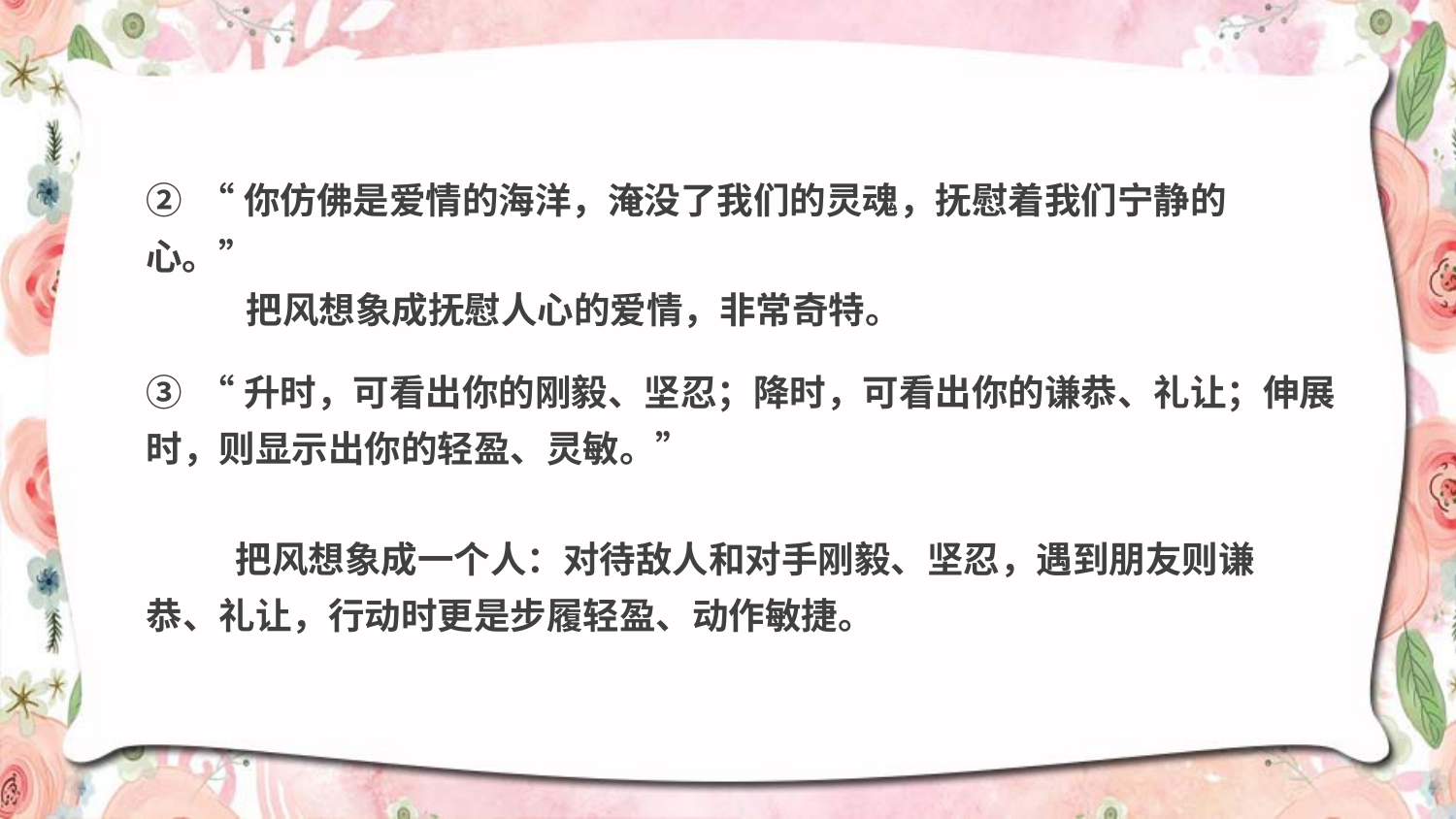

②  “你仿佛是爱情的海洋，淹没了我们的灵魂，抚慰着我们宁静的心。”
把风想象成抚慰人心的爱情，非常奇特。
③  “升时，可看出你的刚毅、坚忍；降时，可看出你的谦恭、礼让；伸展时，则显示出你的轻盈、灵敏。”
 把风想象成一个人：对待敌人和对手刚毅、坚忍，遇到朋友则谦恭、礼让，行动时更是步履轻盈、动作敏捷。